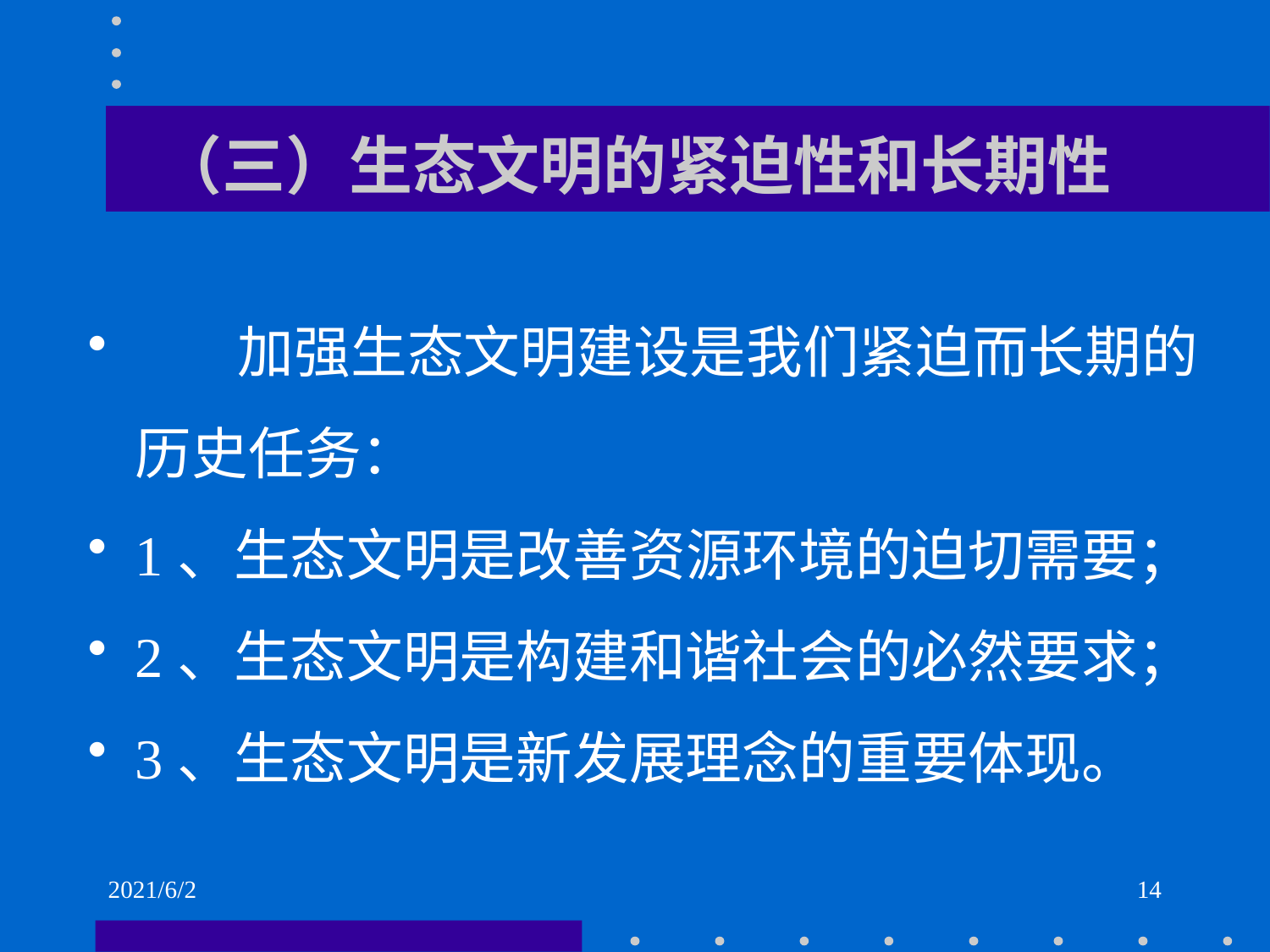

# （三）生态文明的紧迫性和长期性
       加强生态文明建设是我们紧迫而长期的历史任务：
1、生态文明是改善资源环境的迫切需要；
2、生态文明是构建和谐社会的必然要求；
3、生态文明是新发展理念的重要体现。
2021/6/2
14